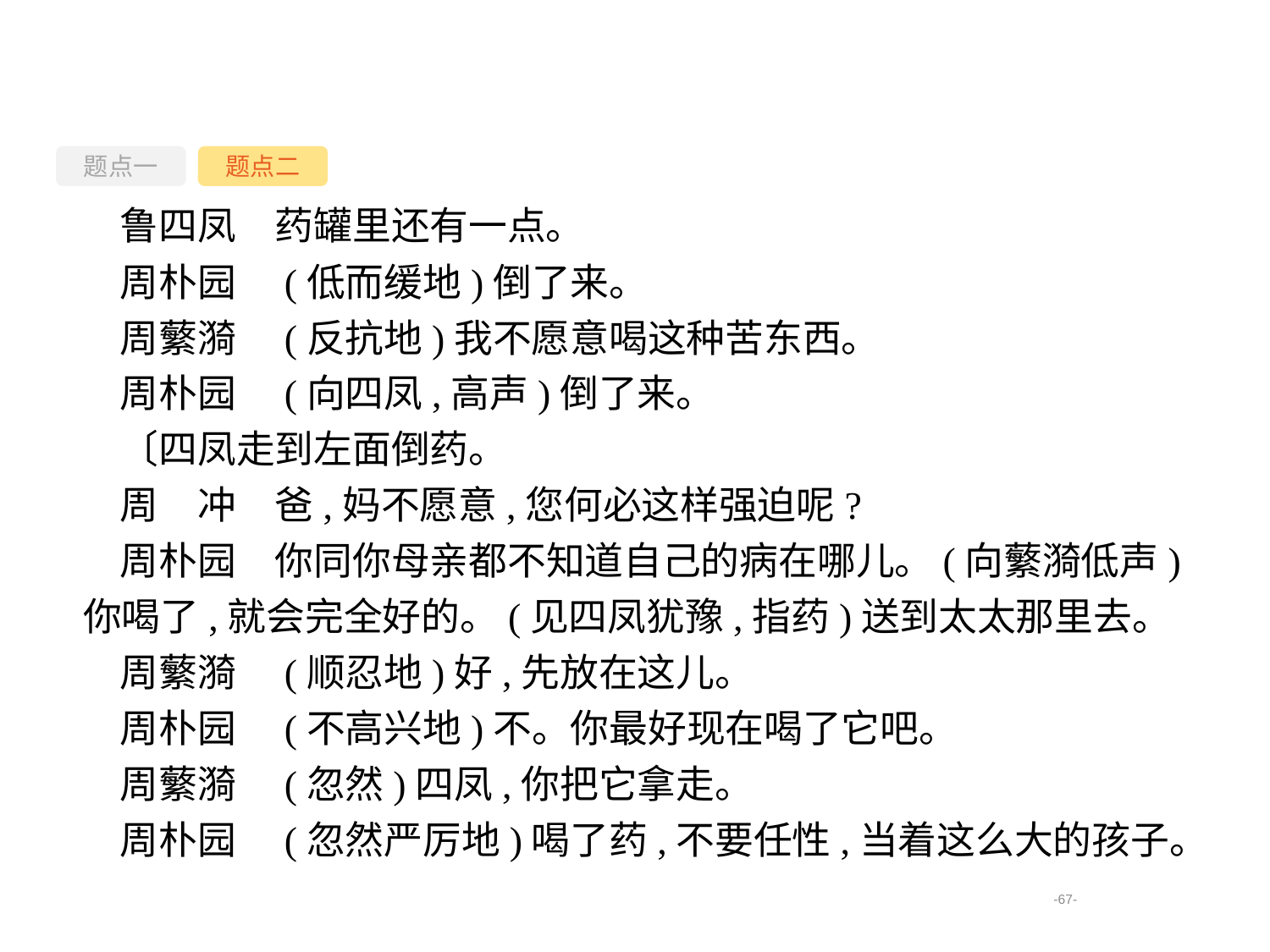

题点一
题点二
鲁四凤　药罐里还有一点。
周朴园　(低而缓地)倒了来。
周蘩漪　(反抗地)我不愿意喝这种苦东西。
周朴园　(向四凤,高声)倒了来。
〔四凤走到左面倒药。
周　冲　爸,妈不愿意,您何必这样强迫呢?
周朴园　你同你母亲都不知道自己的病在哪儿。(向蘩漪低声)你喝了,就会完全好的。(见四凤犹豫,指药)送到太太那里去。
周蘩漪　(顺忍地)好,先放在这儿。
周朴园　(不高兴地)不。你最好现在喝了它吧。
周蘩漪　(忽然)四凤,你把它拿走。
周朴园　(忽然严厉地)喝了药,不要任性,当着这么大的孩子。
-67-